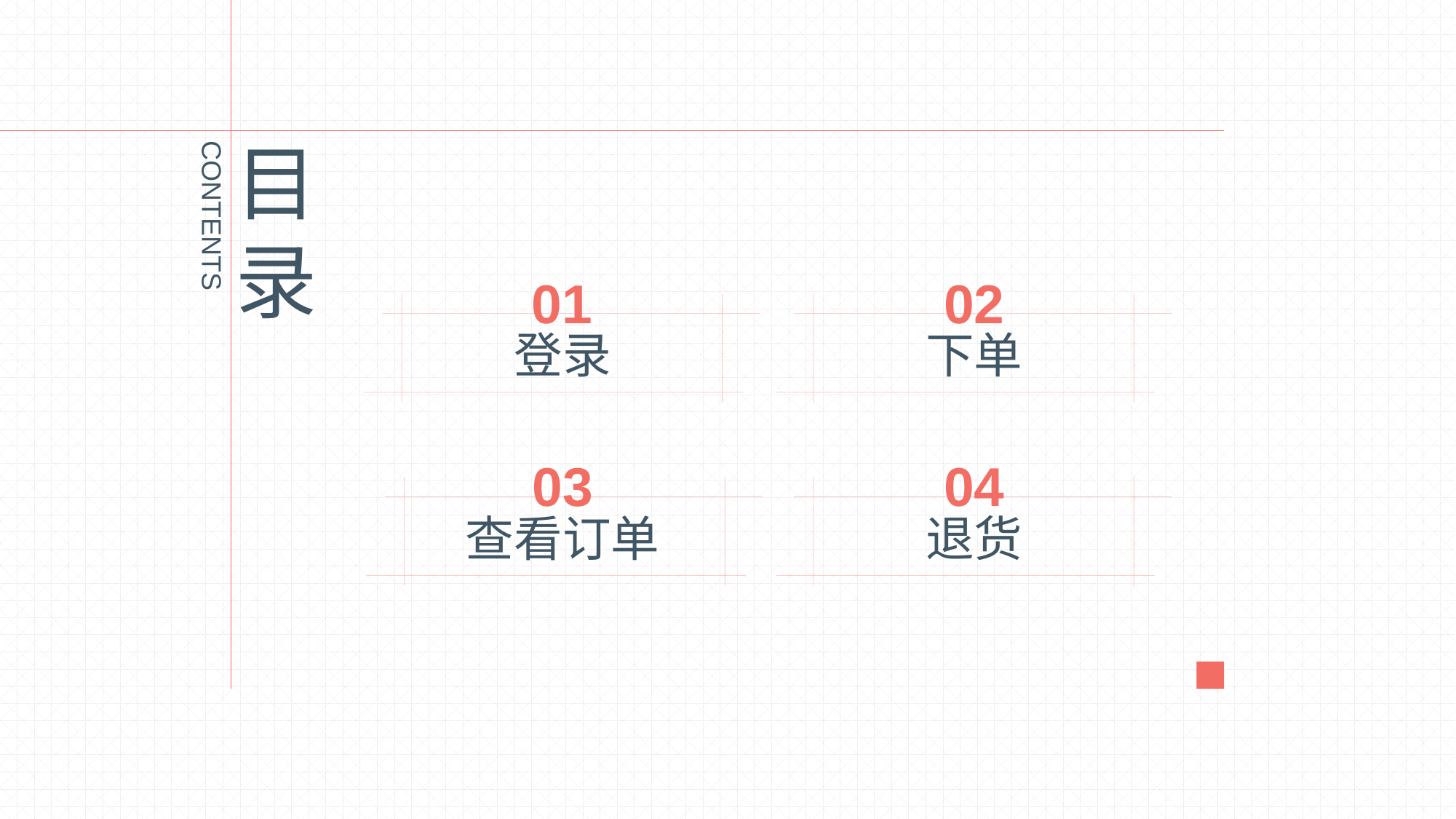

目
录
CONTENTS
01
02
登录
下单
03
04
查看订单
退货